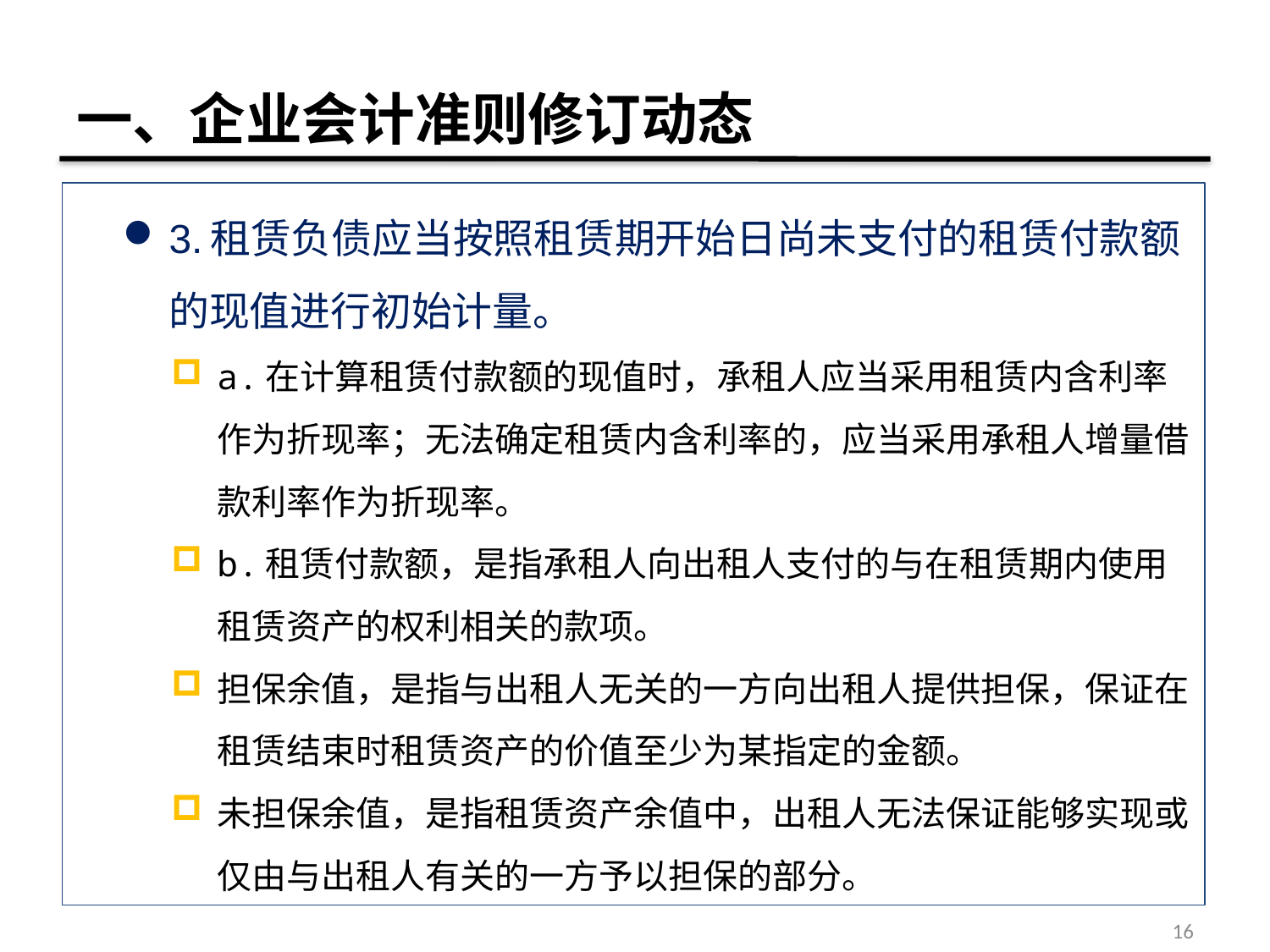

# 一、企业会计准则修订动态
3.租赁负债应当按照租赁期开始日尚未支付的租赁付款额的现值进行初始计量。
a.在计算租赁付款额的现值时，承租人应当采用租赁内含利率作为折现率；无法确定租赁内含利率的，应当采用承租人增量借款利率作为折现率。
b.租赁付款额，是指承租人向出租人支付的与在租赁期内使用租赁资产的权利相关的款项。
担保余值，是指与出租人无关的一方向出租人提供担保，保证在租赁结束时租赁资产的价值至少为某指定的金额。
未担保余值，是指租赁资产余值中，出租人无法保证能够实现或仅由与出租人有关的一方予以担保的部分。

16